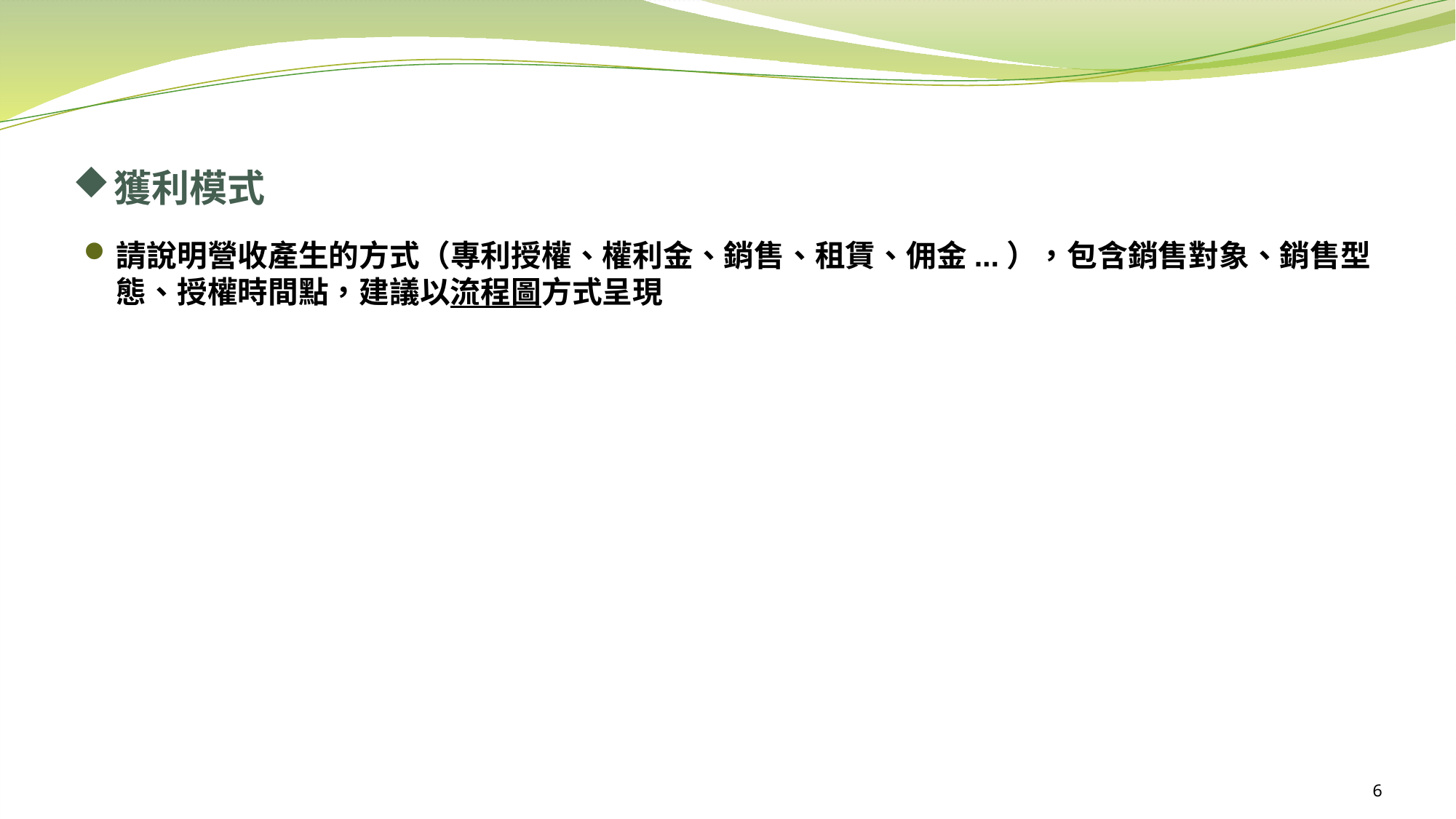

# 獲利模式
請說明營收產生的方式（專利授權、權利金、銷售、租賃、佣金...），包含銷售對象、銷售型態、授權時間點，建議以流程圖方式呈現

6